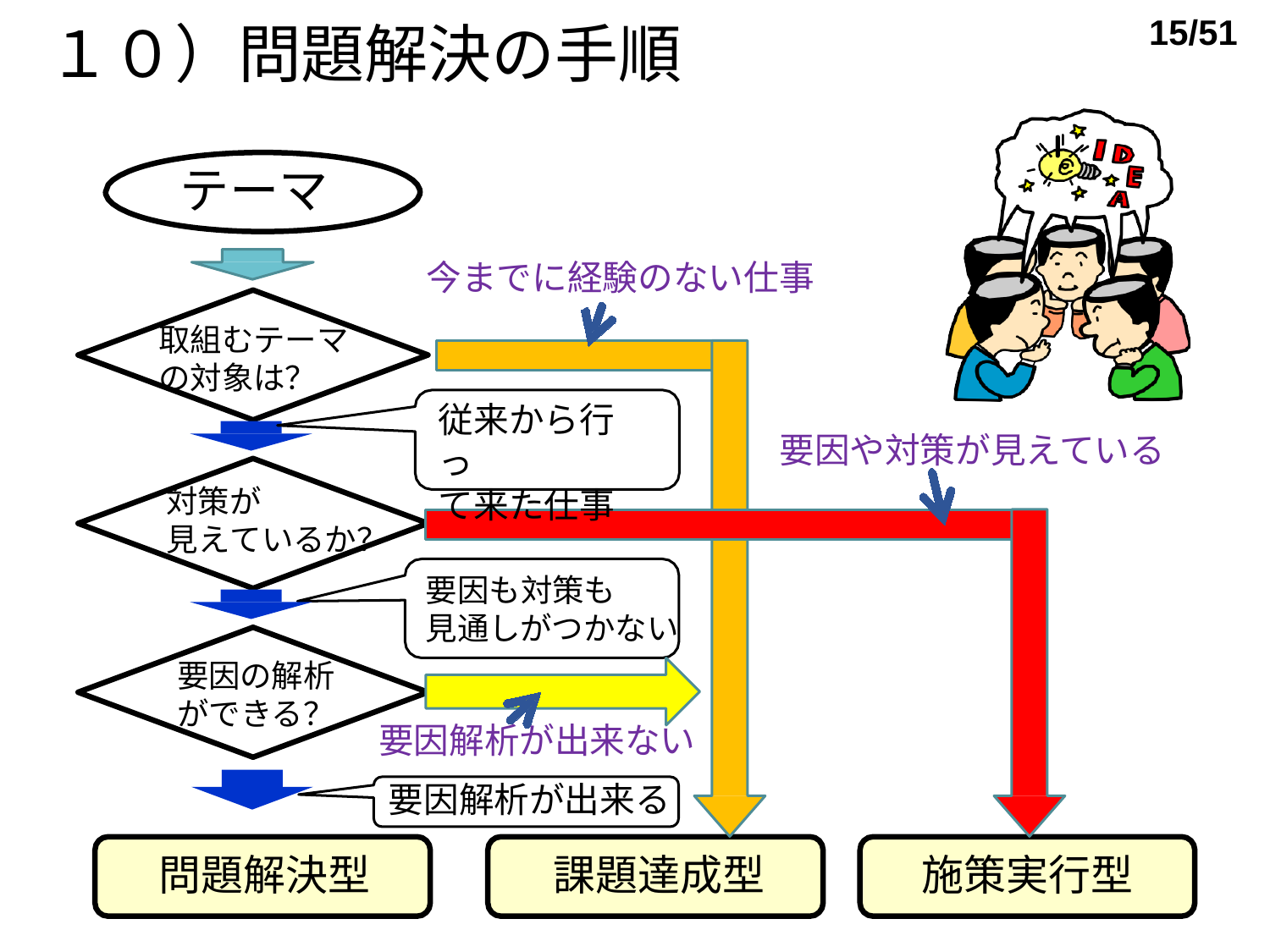

15/51
１０）問題解決の手順

テーマ

今までに経験のない仕事

取組むテーマ の対象は？

従来から行っ
て来た仕事

要因や対策が見えている

対策が
見えているか？

要因も対策も
見通しがつかない

要因の解析
ができる？

要因解析が出来ない
要因解析が出来る

問題解決型	課題達成型
施策実行型